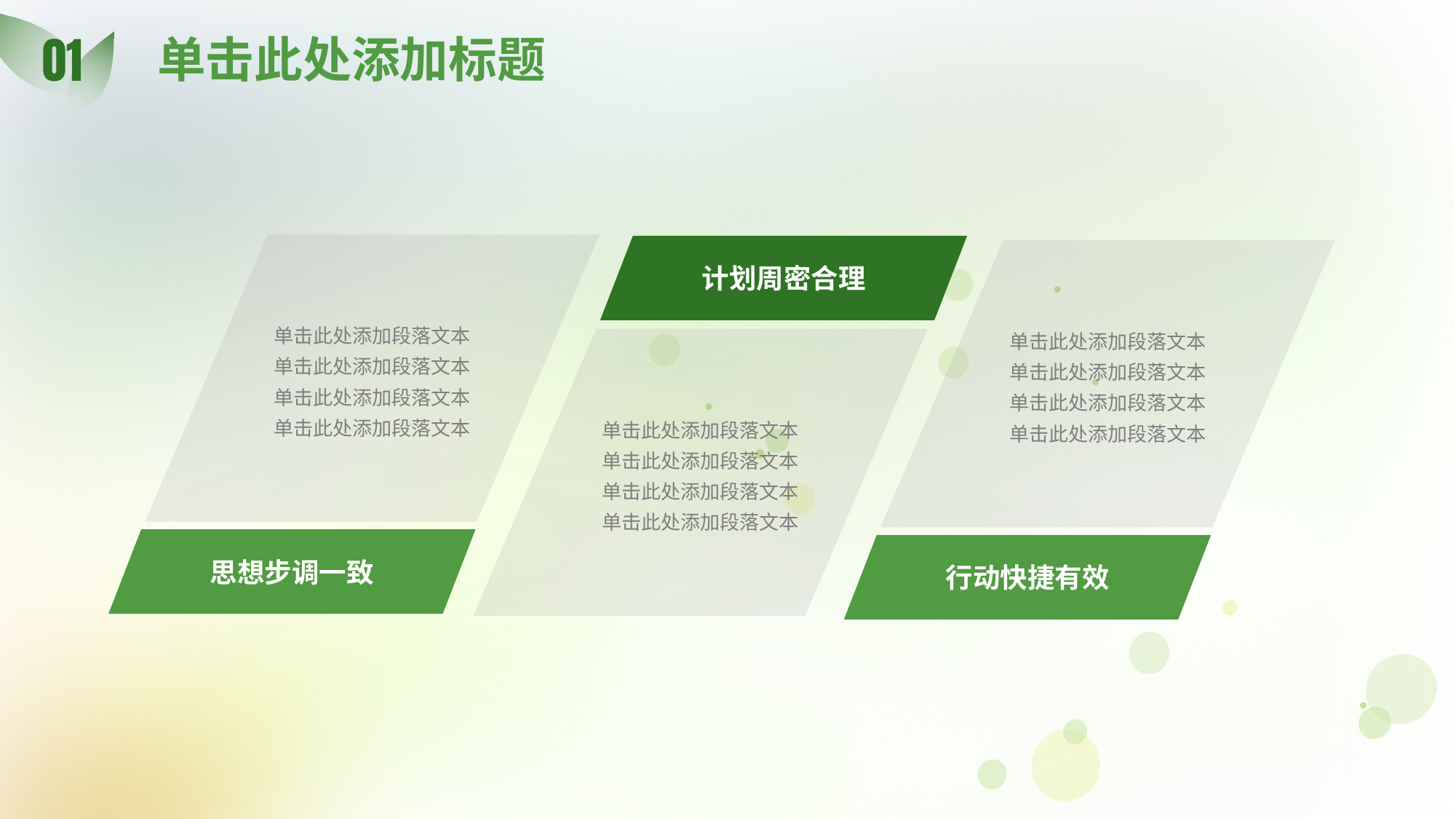

01
# 单击此处添加标题
单击此处添加段落文本
单击此处添加段落文本
单击此处添加段落文本
单击此处添加段落文本
思想步调一致
计划周密合理
单击此处添加段落文本
单击此处添加段落文本
单击此处添加段落文本
单击此处添加段落文本
单击此处添加段落文本
单击此处添加段落文本
单击此处添加段落文本
单击此处添加段落文本
行动快捷有效